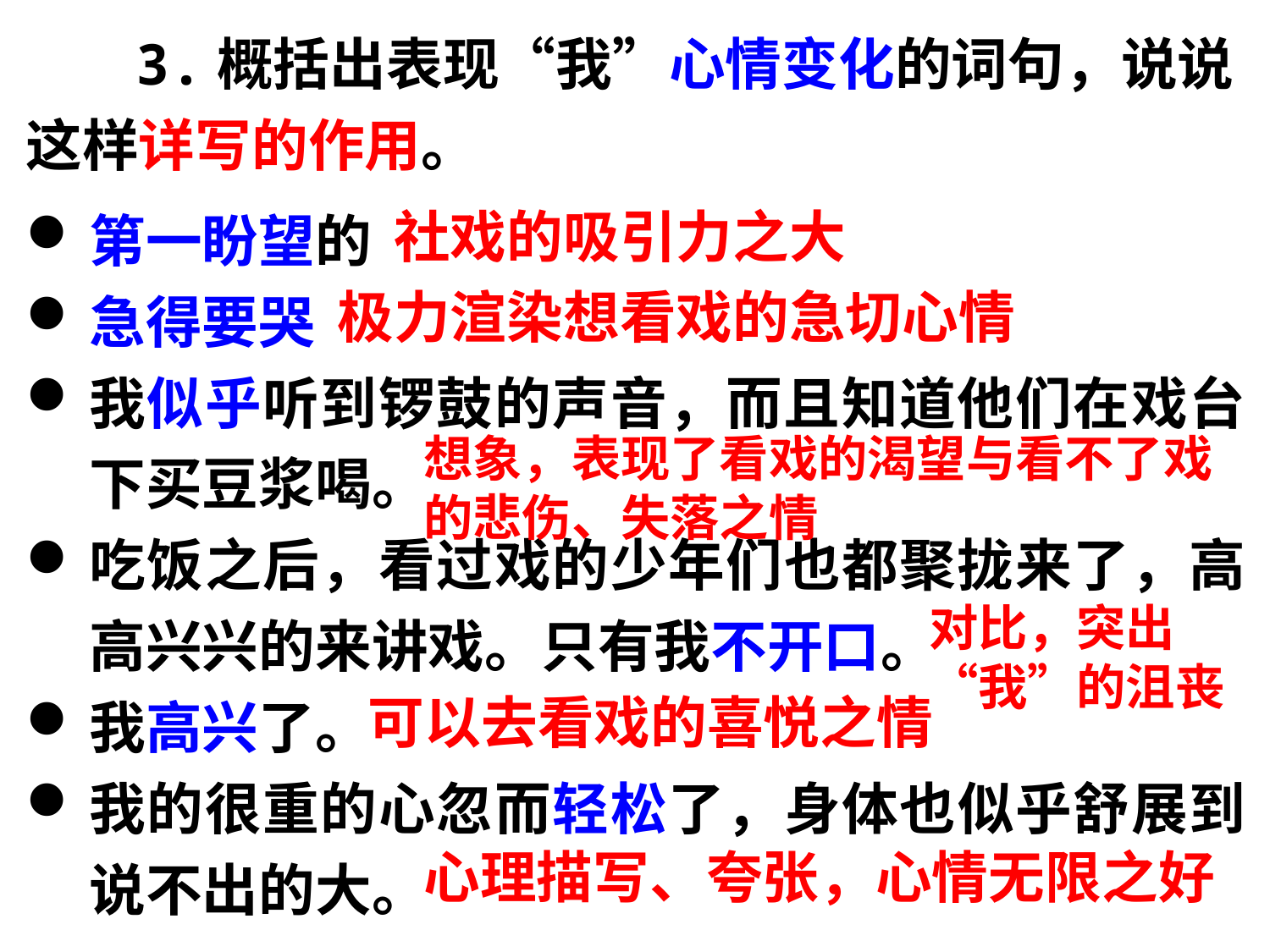

3.概括出表现“我”心情变化的词句，说说这样详写的作用。
第一盼望的
急得要哭
我似乎听到锣鼓的声音，而且知道他们在戏台下买豆浆喝。
吃饭之后，看过戏的少年们也都聚拢来了，高高兴兴的来讲戏。只有我不开口。
我高兴了。
我的很重的心忽而轻松了，身体也似乎舒展到说不出的大。
社戏的吸引力之大
极力渲染想看戏的急切心情
想象，表现了看戏的渴望与看不了戏的悲伤、失落之情
对比，突出“我”的沮丧
可以去看戏的喜悦之情
心理描写、夸张，心情无限之好